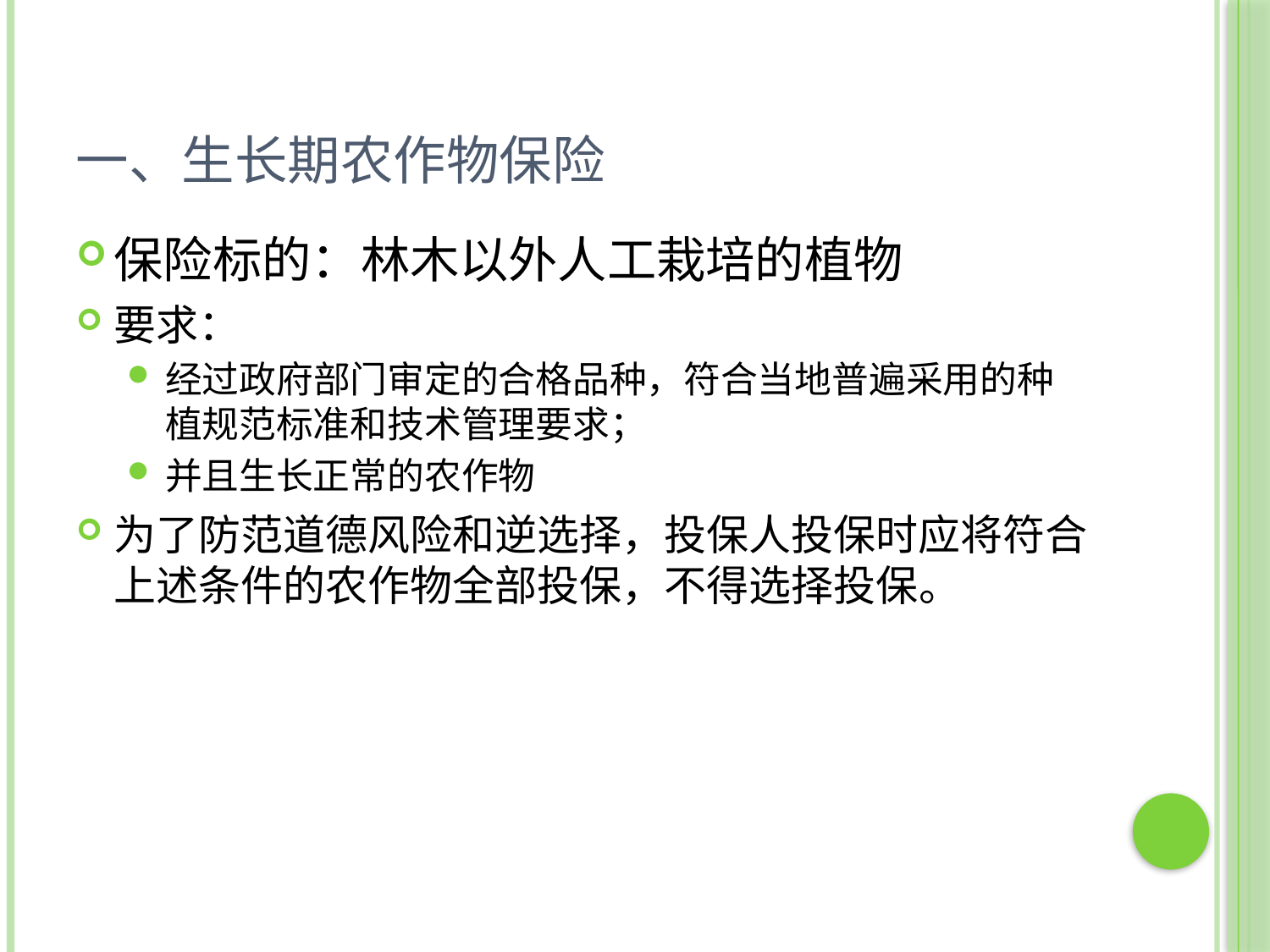

# 一、生长期农作物保险
保险标的：林木以外人工栽培的植物
要求：
经过政府部门审定的合格品种，符合当地普遍采用的种植规范标准和技术管理要求；
并且生长正常的农作物
为了防范道德风险和逆选择，投保人投保时应将符合上述条件的农作物全部投保，不得选择投保。